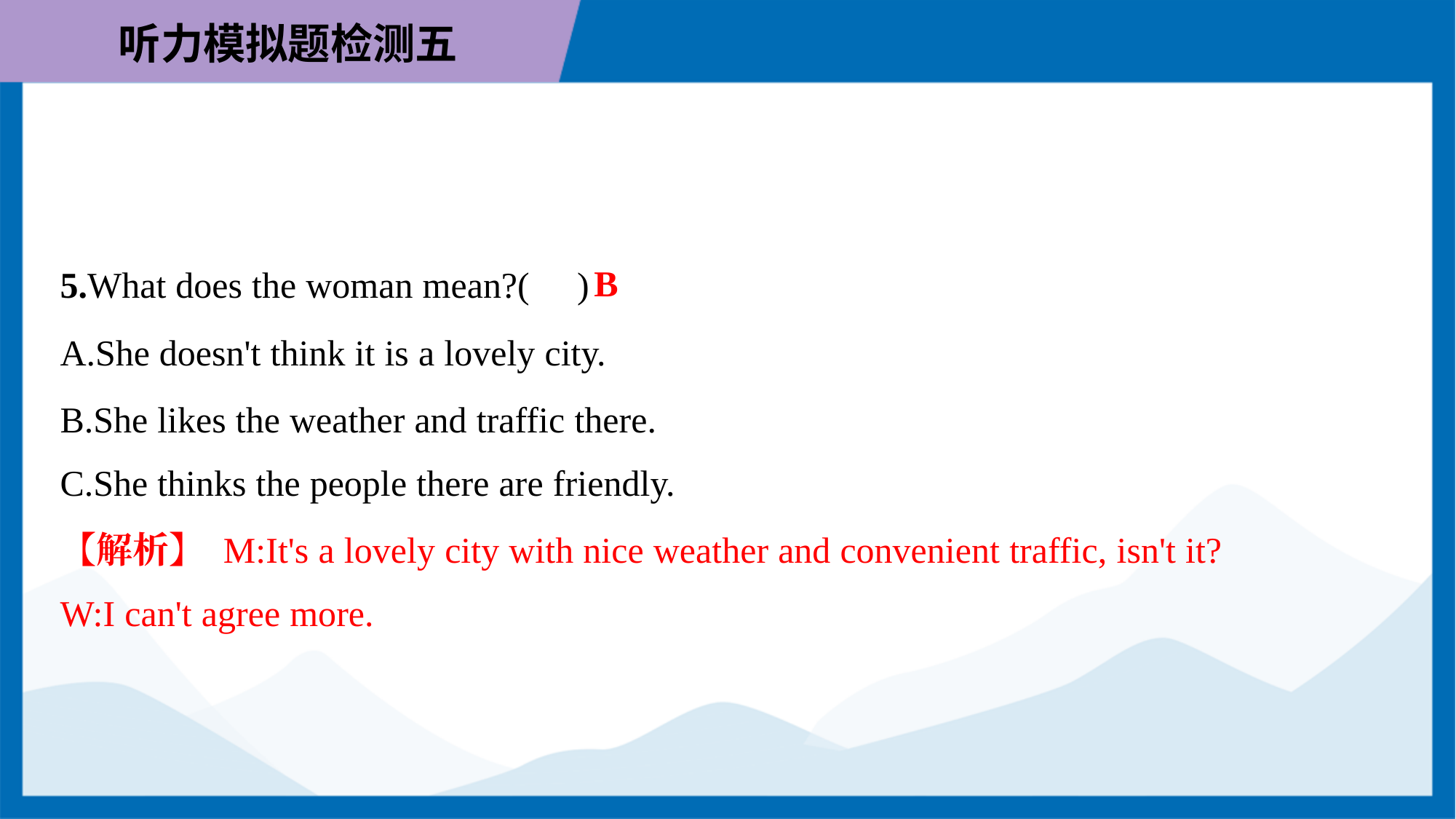

B
5.What does the woman mean?(     )
A.She doesn't think it is a lovely city.
B.She likes the weather and traffic there.
C.She thinks the people there are friendly.
【解析】 M:It's a lovely city with nice weather and convenient traffic, isn't it?
W:I can't agree more.